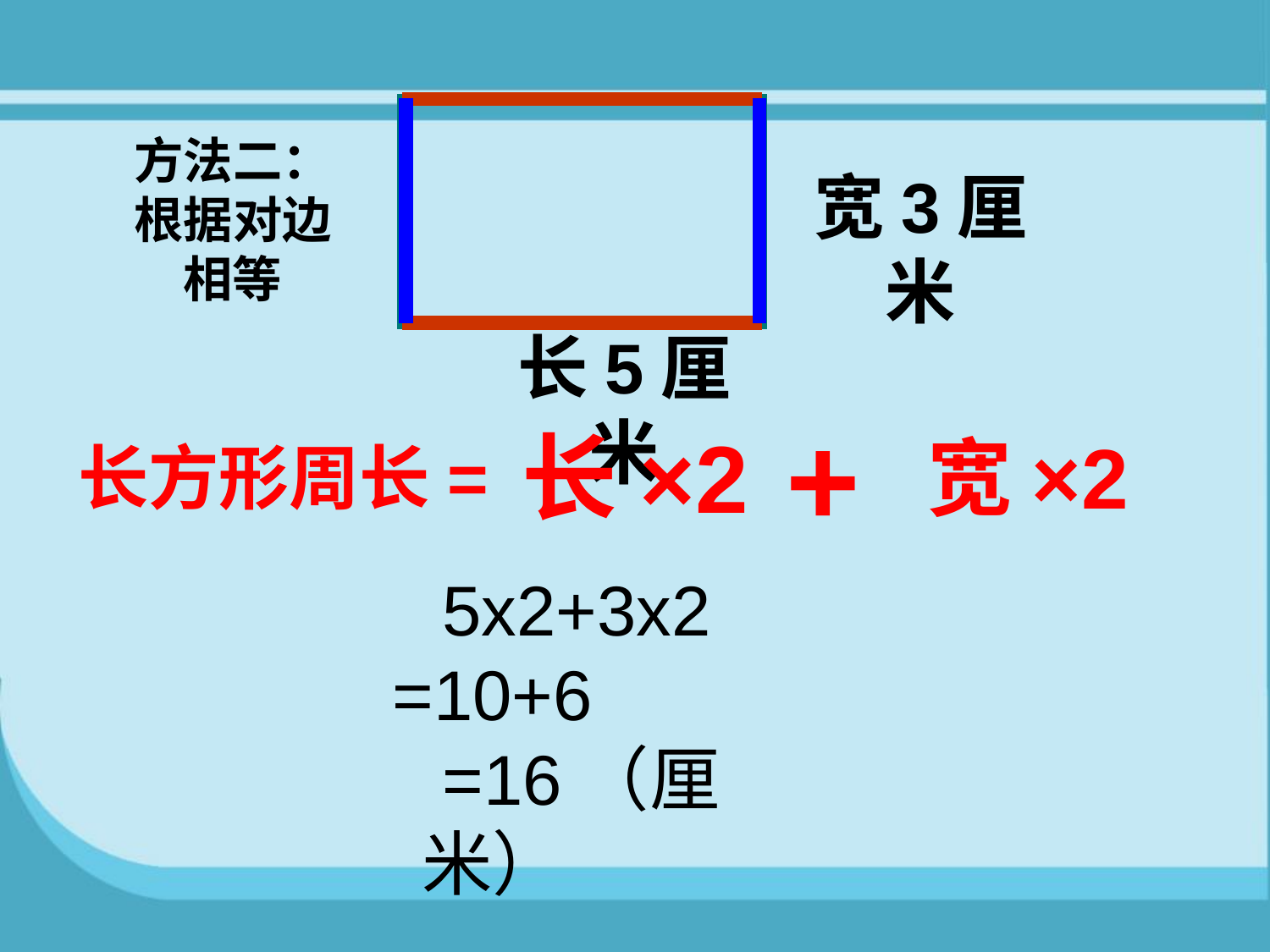

方法二：根据对边相等
宽3厘米
长5厘米
+
长×2
宽×2
长方形周长=
5x2+3x2
=10+6
         =16（厘米）